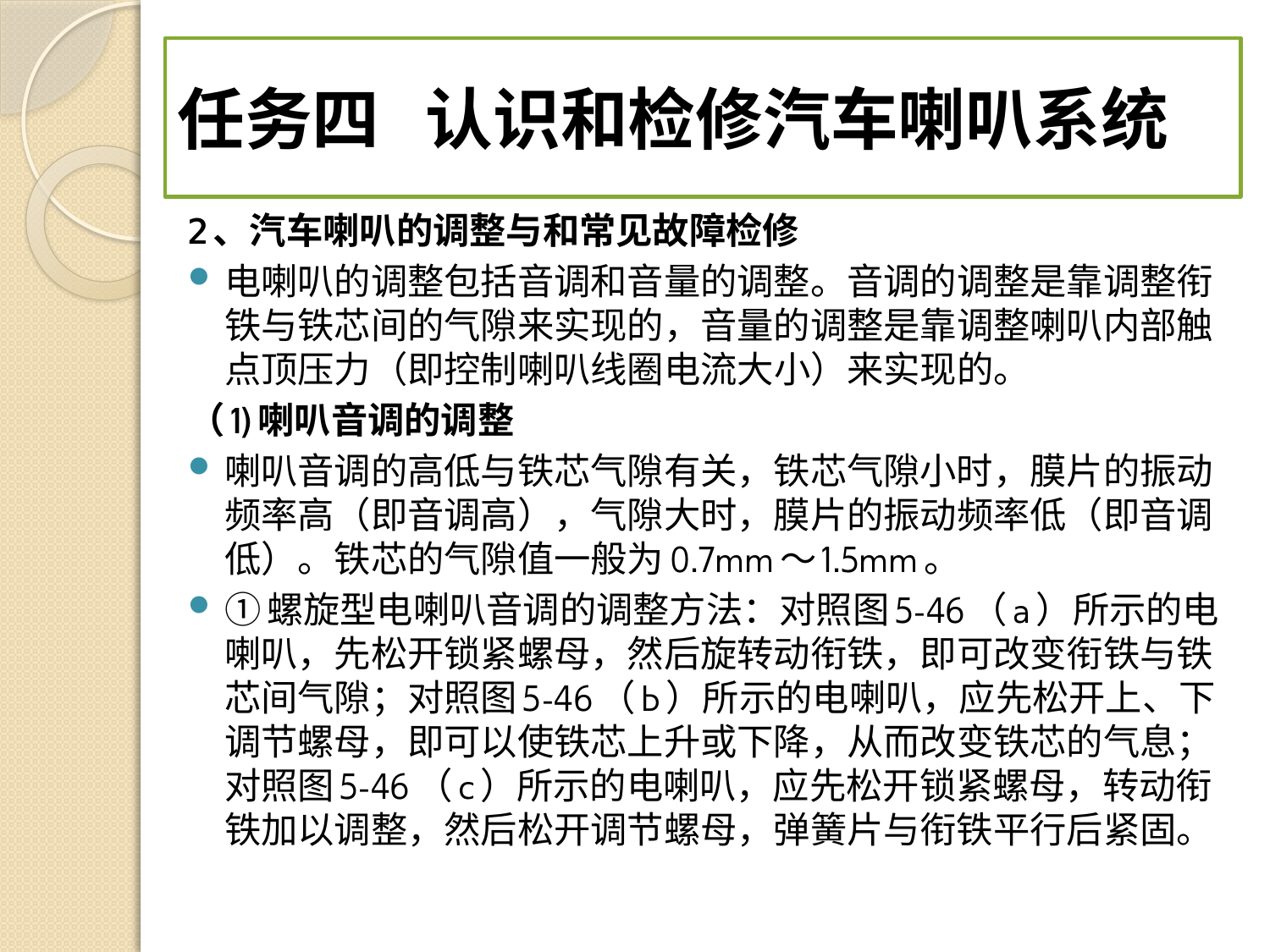

# 任务四   认识和检修汽车喇叭系统
2、汽车喇叭的调整与和常见故障检修
电喇叭的调整包括音调和音量的调整。音调的调整是靠调整衔铁与铁芯间的气隙来实现的，音量的调整是靠调整喇叭内部触点顶压力（即控制喇叭线圈电流大小）来实现的。
（1)喇叭音调的调整
喇叭音调的高低与铁芯气隙有关，铁芯气隙小时，膜片的振动频率高（即音调高），气隙大时，膜片的振动频率低（即音调低）。铁芯的气隙值一般为0.7mm～1.5mm。
①螺旋型电喇叭音调的调整方法：对照图5-46（a）所示的电喇叭，先松开锁紧螺母，然后旋转动衔铁，即可改变衔铁与铁芯间气隙；对照图5-46（b）所示的电喇叭，应先松开上、下调节螺母，即可以使铁芯上升或下降，从而改变铁芯的气息；对照图5-46（c）所示的电喇叭，应先松开锁紧螺母，转动衔铁加以调整，然后松开调节螺母，弹簧片与衔铁平行后紧固。